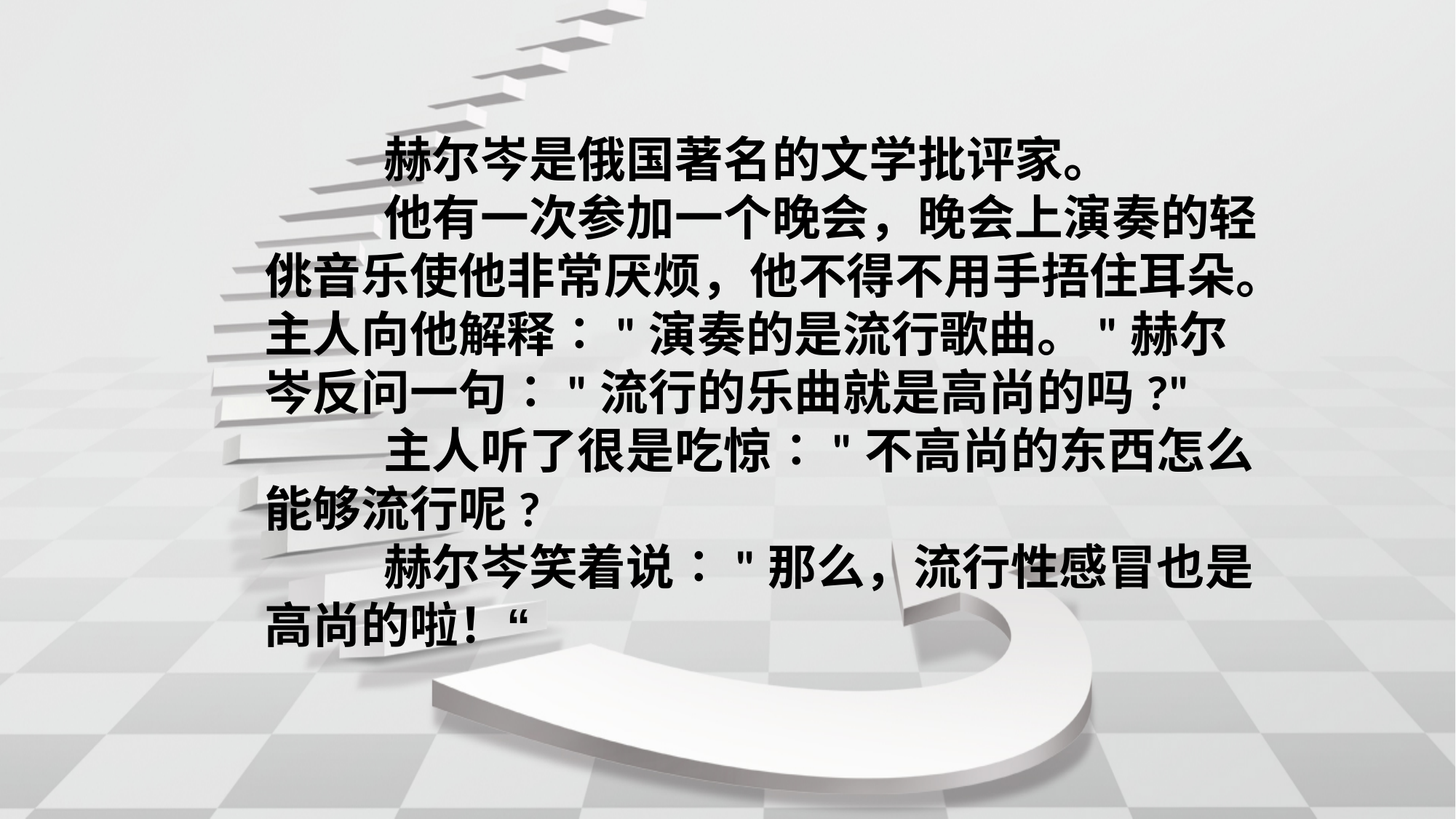

赫尔岑是俄国著名的文学批评家。
        他有一次参加一个晚会，晚会上演奏的轻佻音乐使他非常厌烦，他不得不用手捂住耳朵。主人向他解释∶"演奏的是流行歌曲。"赫尔岑反问一句∶"流行的乐曲就是高尚的吗?"
        主人听了很是吃惊∶"不高尚的东西怎么能够流行呢?
        赫尔岑笑着说∶"那么，流行性感冒也是高尚的啦！“